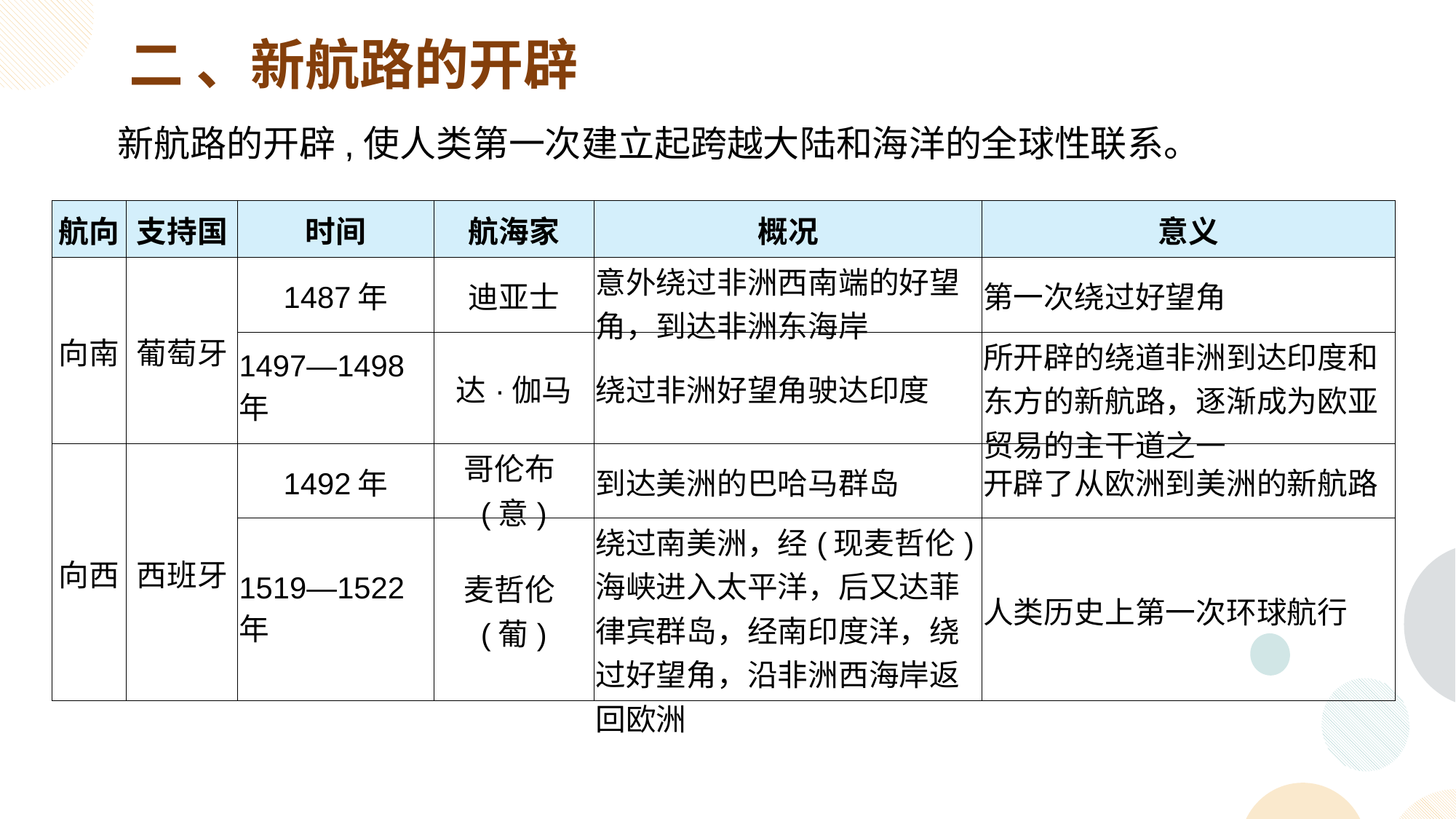

二 、新航路的开辟
新航路的开辟,使人类第一次建立起跨越大陆和海洋的全球性联系。
| 航向 | 支持国 | 时间 | 航海家 | 概况 | 意义 |
| --- | --- | --- | --- | --- | --- |
| 向南 | 葡萄牙 | 1487年 | 迪亚士 | 意外绕过非洲西南端的好望角，到达非洲东海岸 | 第一次绕过好望角 |
|  |  | 1497—1498年 | 达·伽马 | 绕过非洲好望角驶达印度 | 所开辟的绕道非洲到达印度和东方的新航路，逐渐成为欧亚贸易的主干道之一 |
| 向西 | 西班牙 | 1492年 | 哥伦布(意) | 到达美洲的巴哈马群岛 | 开辟了从欧洲到美洲的新航路 |
|  |  | 1519—1522年 | 麦哲伦(葡) | 绕过南美洲，经(现麦哲伦) 海峡进入太平洋，后又达菲律宾群岛，经南印度洋，绕过好望角，沿非洲西海岸返回欧洲 | 人类历史上第一次环球航行 |